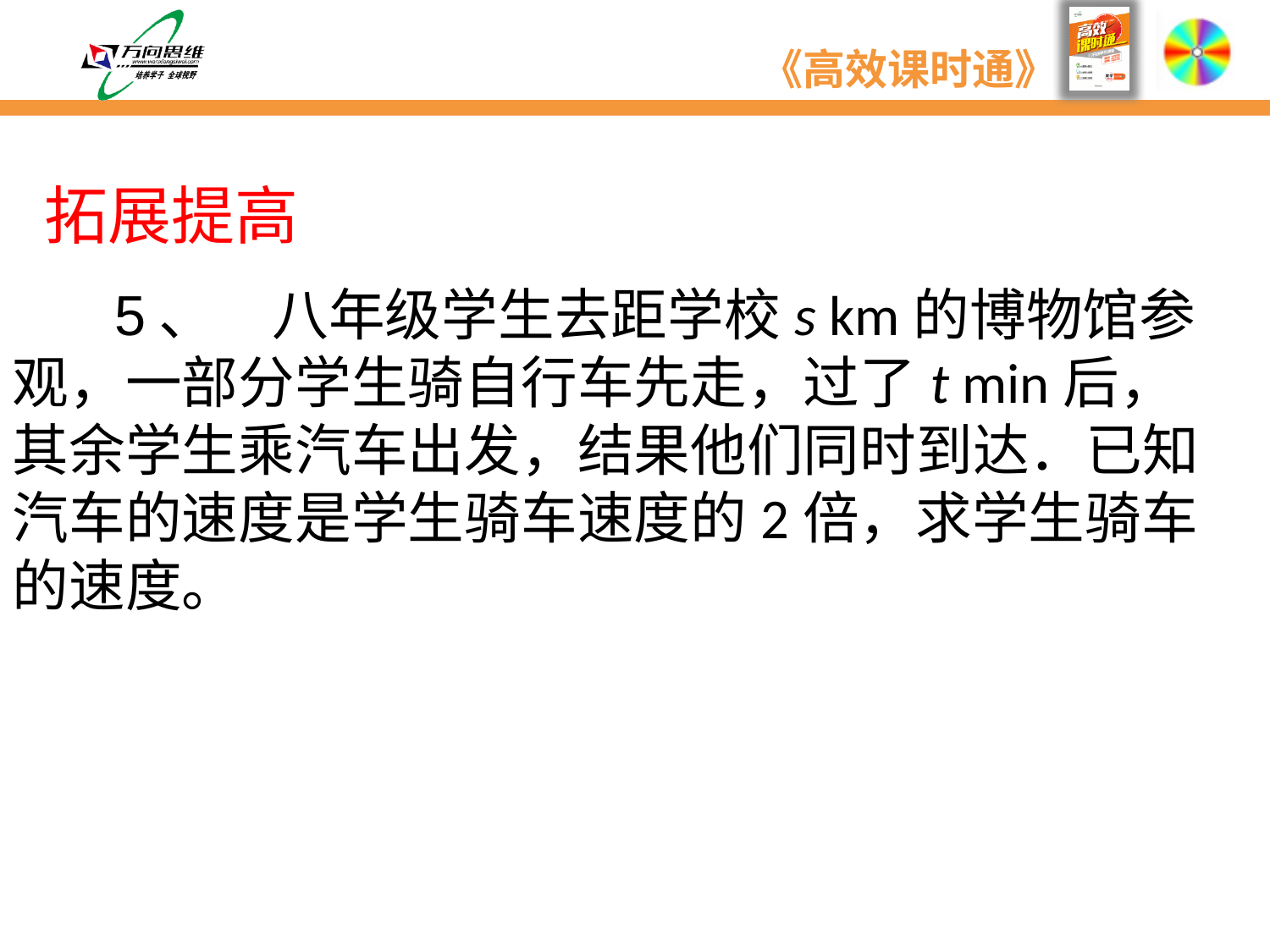

拓展提高
　　5、　八年级学生去距学校s km的博物馆参观，一部分学生骑自行车先走，过了t min后，其余学生乘汽车出发，结果他们同时到达．已知汽车的速度是学生骑车速度的2倍，求学生骑车的速度。